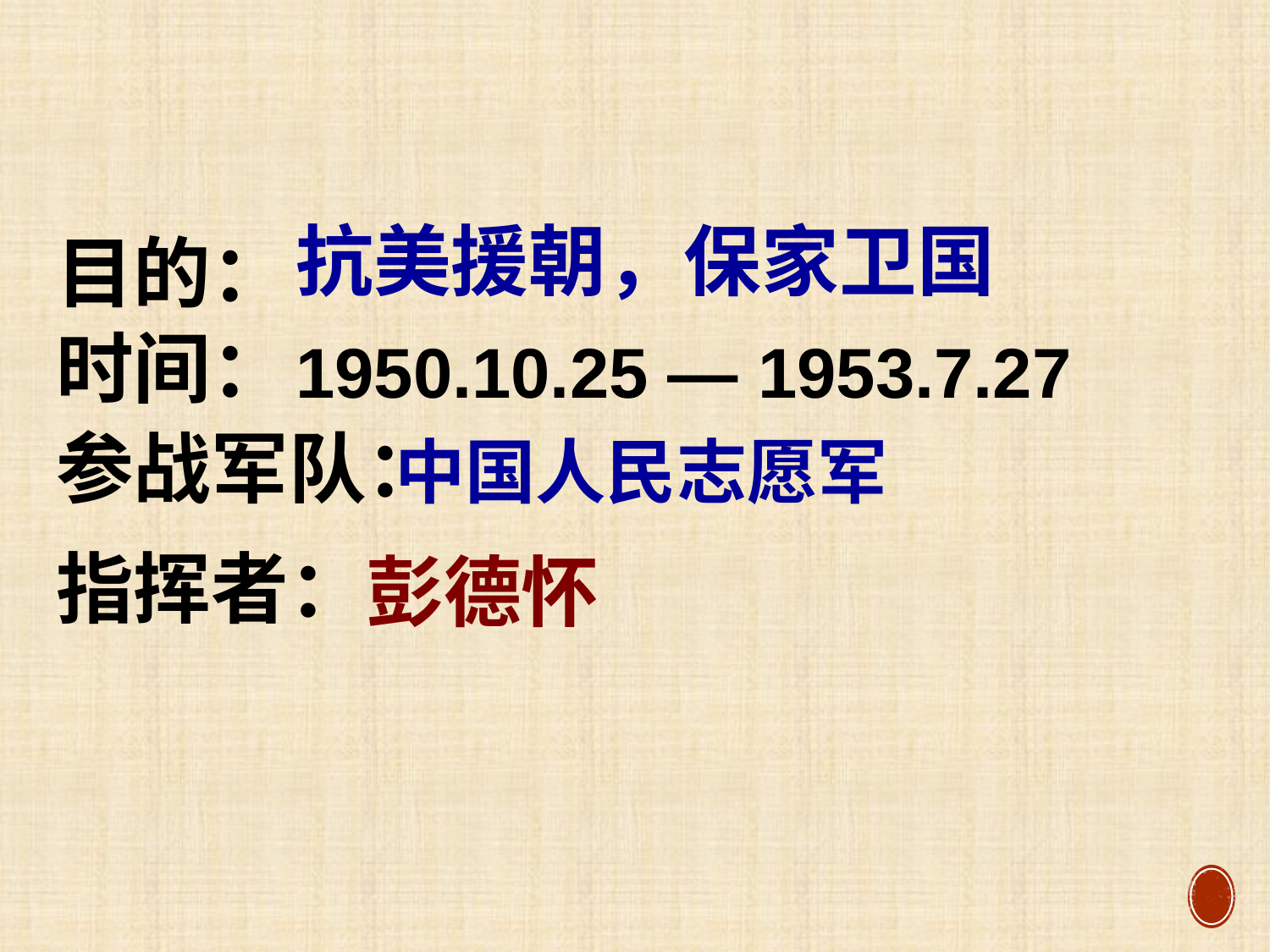

目的：
抗美援朝，保家卫国
时间：
1950.10.25 — 1953.7.27
参战军队：
中国人民志愿军
指挥者：
彭德怀